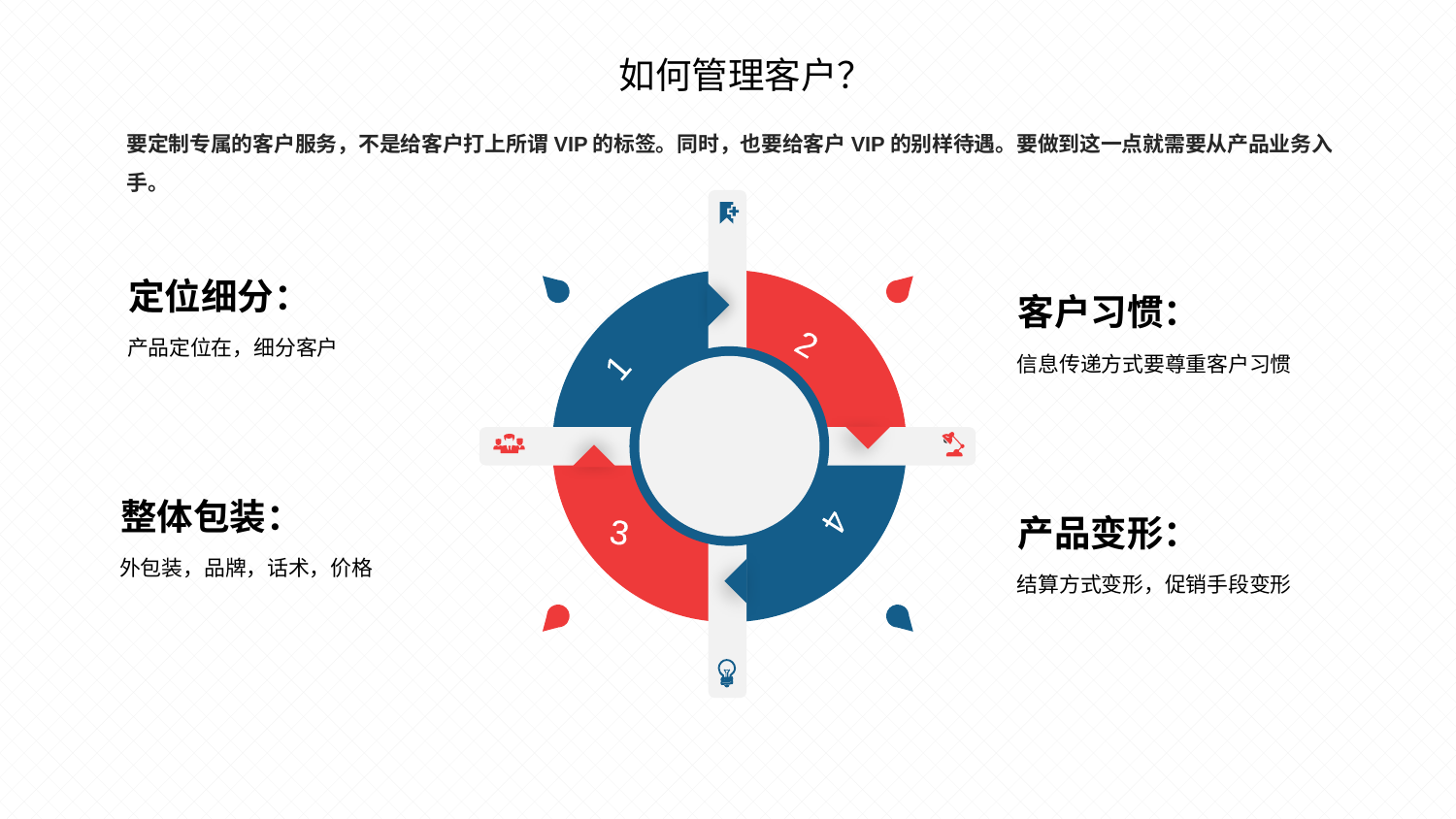

要定制专属的客户服务，不是给客户打上所谓VIP的标签。同时，也要给客户VIP的别样待遇。要做到这一点就需要从产品业务入手。

定位细分：
产品定位在，细分客户

1

2

客户习惯：
信息传递方式要尊重客户习惯

3

4

整体包装：
外包装，品牌，话术，价格
产品变形：
结算方式变形，促销手段变形